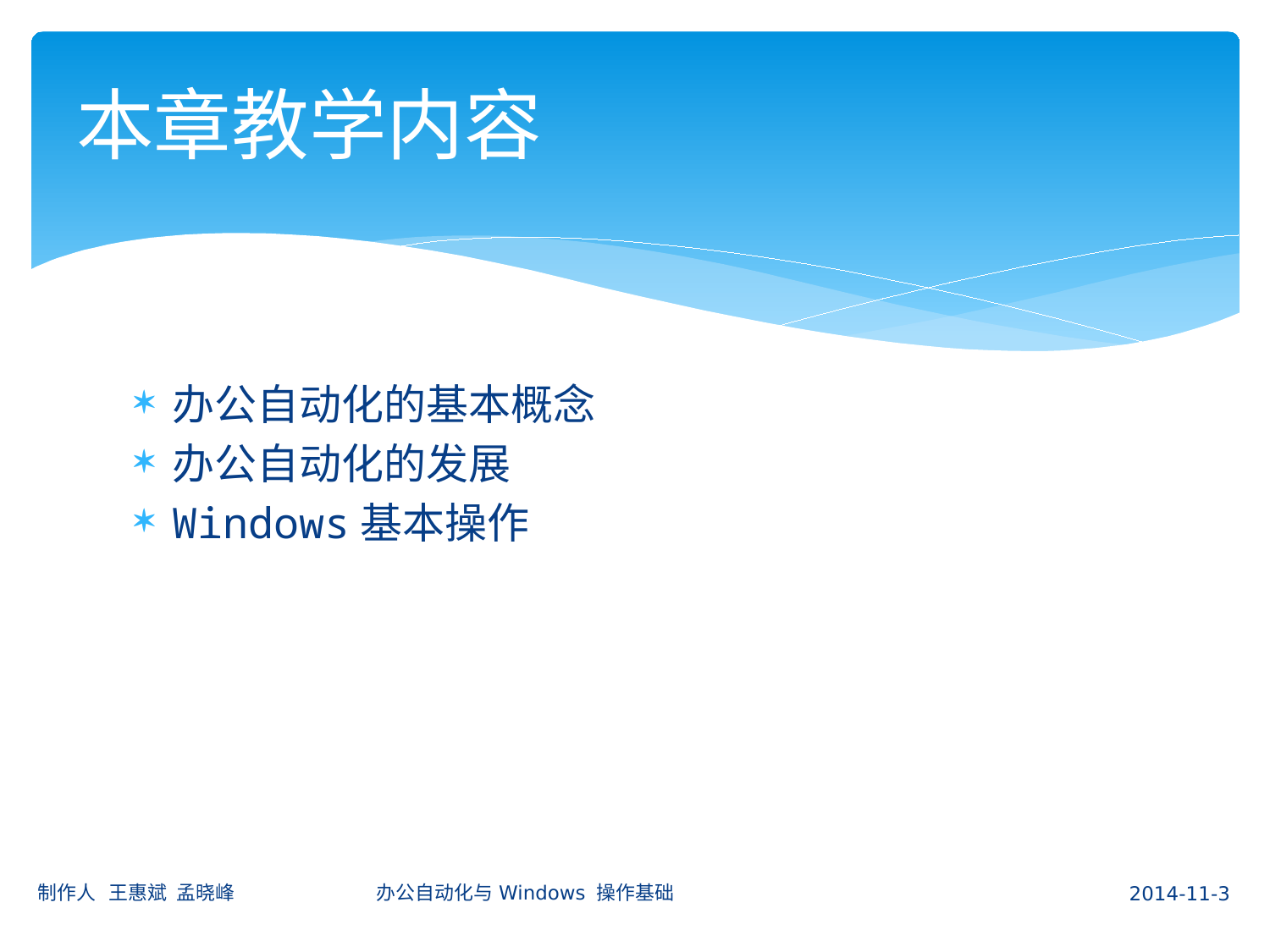

# 本章教学内容
办公自动化的基本概念
办公自动化的发展
Windows基本操作
制作人   王惠斌  孟晓峰                                办公自动化与Windows 操作基础
2014-11-3